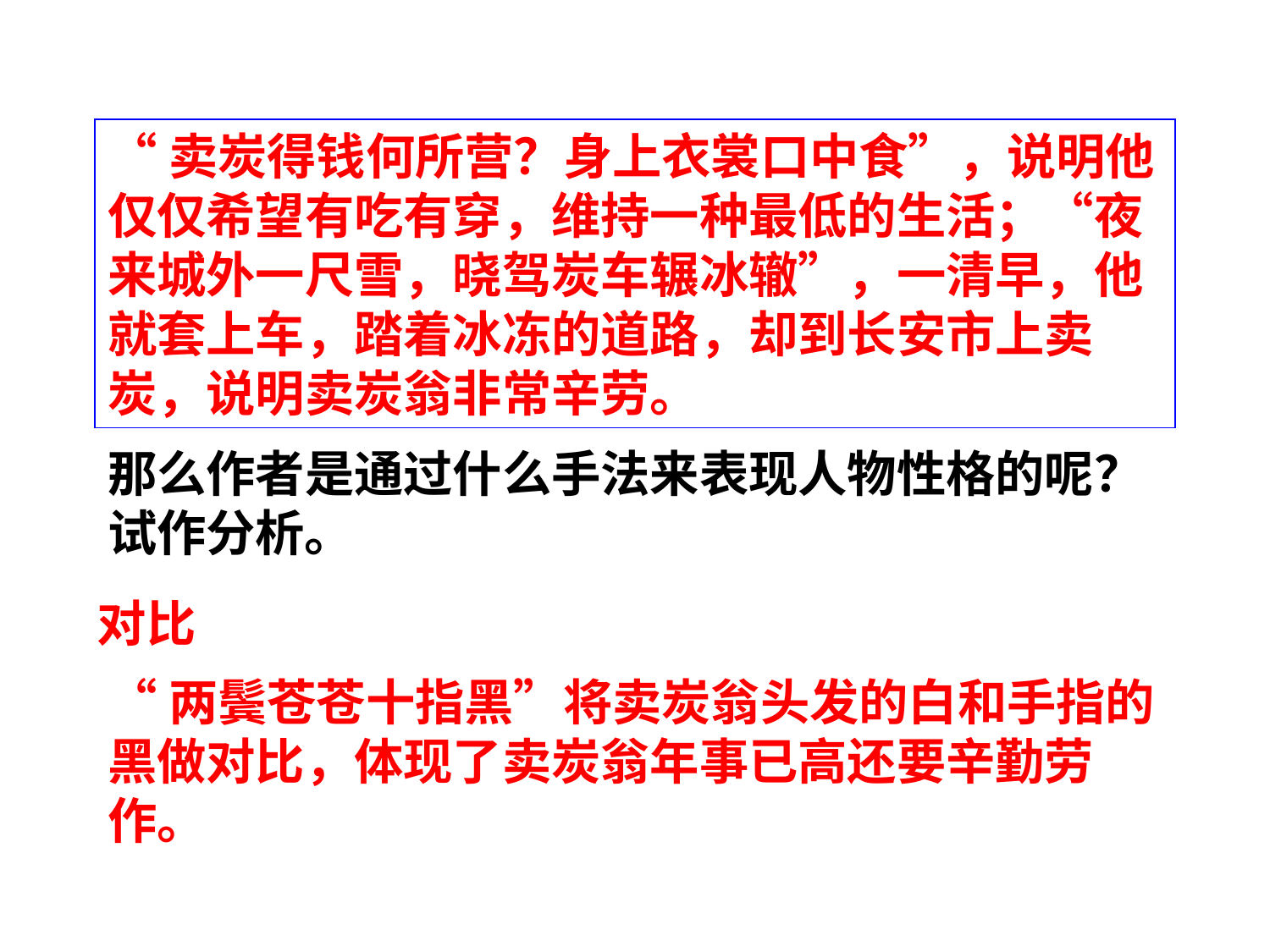

“卖炭得钱何所营？身上衣裳口中食”，说明他仅仅希望有吃有穿，维持一种最低的生活；“夜来城外一尺雪，晓驾炭车辗冰辙”，一清早，他就套上车，踏着冰冻的道路，却到长安市上卖炭，说明卖炭翁非常辛劳。
那么作者是通过什么手法来表现人物性格的呢？试作分析。
对比
“两鬓苍苍十指黑”将卖炭翁头发的白和手指的黑做对比，体现了卖炭翁年事已高还要辛勤劳作。